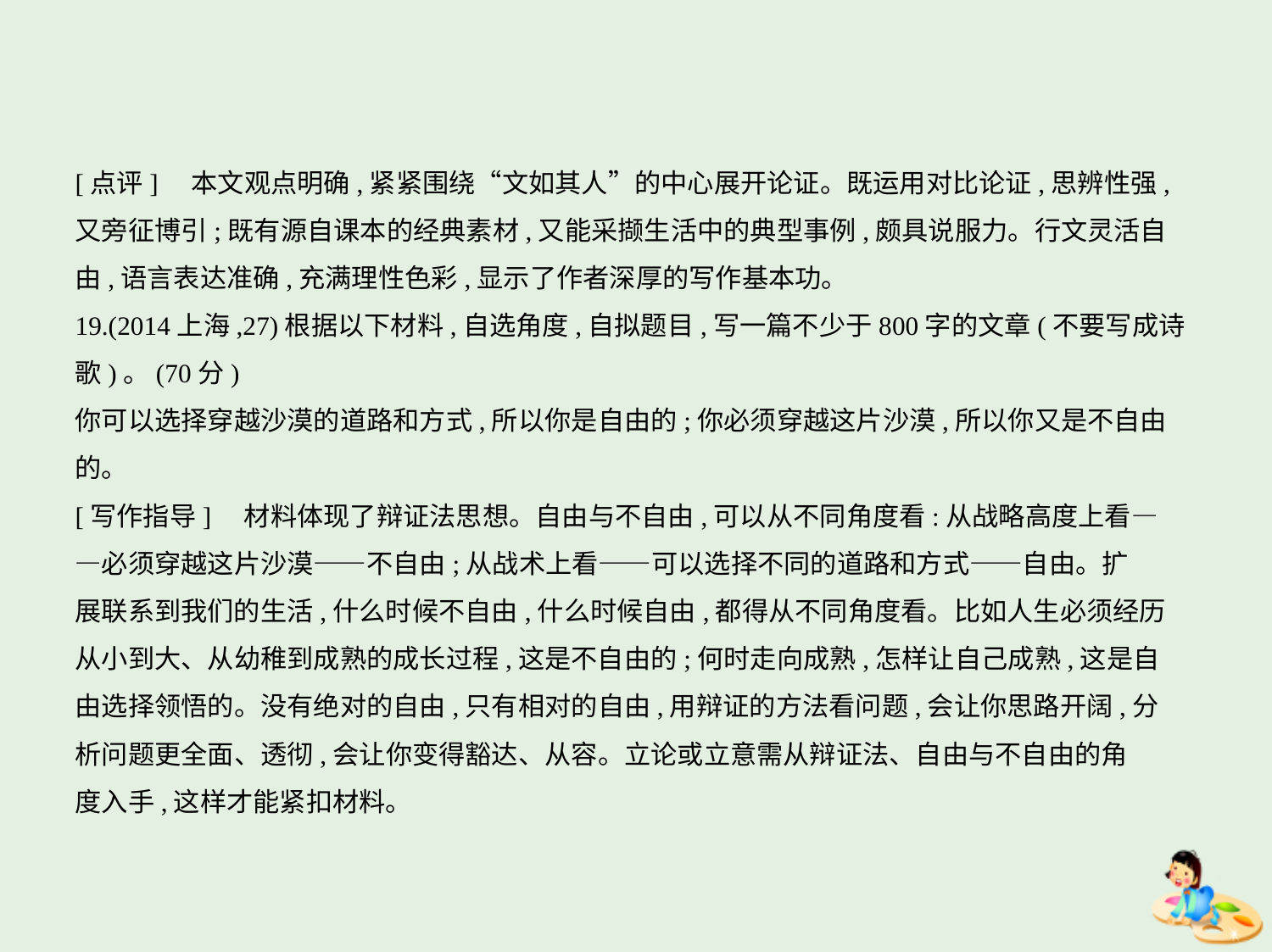

[点评]　本文观点明确,紧紧围绕“文如其人”的中心展开论证。既运用对比论证,思辨性强,
又旁征博引;既有源自课本的经典素材,又能采撷生活中的典型事例,颇具说服力。行文灵活自
由,语言表达准确,充满理性色彩,显示了作者深厚的写作基本功。
19.(2014上海,27)根据以下材料,自选角度,自拟题目,写一篇不少于800字的文章(不要写成诗
歌)。(70分)
你可以选择穿越沙漠的道路和方式,所以你是自由的;你必须穿越这片沙漠,所以你又是不自由的。
[写作指导]    材料体现了辩证法思想。自由与不自由,可以从不同角度看:从战略高度上看—
—必须穿越这片沙漠——不自由;从战术上看——可以选择不同的道路和方式——自由。扩
展联系到我们的生活,什么时候不自由,什么时候自由,都得从不同角度看。比如人生必须经历
从小到大、从幼稚到成熟的成长过程,这是不自由的;何时走向成熟,怎样让自己成熟,这是自
由选择领悟的。没有绝对的自由,只有相对的自由,用辩证的方法看问题,会让你思路开阔,分
析问题更全面、透彻,会让你变得豁达、从容。立论或立意需从辩证法、自由与不自由的角
度入手,这样才能紧扣材料。